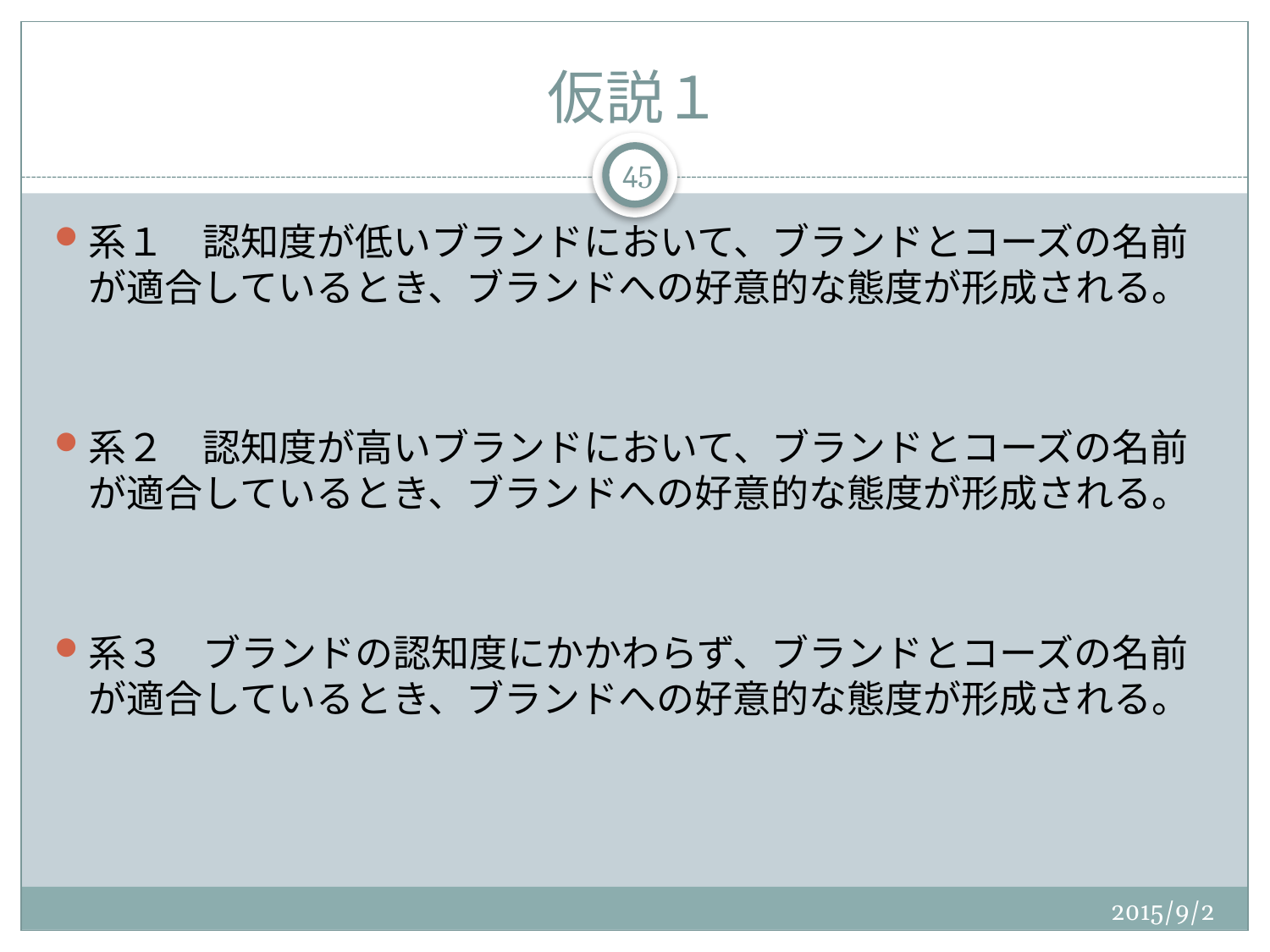

# 仮説１
45
系１　認知度が低いブランドにおいて、ブランドとコーズの名前が適合しているとき、ブランドへの好意的な態度が形成される。

系２　認知度が高いブランドにおいて、ブランドとコーズの名前が適合しているとき、ブランドへの好意的な態度が形成される。

系３　ブランドの認知度にかかわらず、ブランドとコーズの名前が適合しているとき、ブランドへの好意的な態度が形成される。

2015/9/2